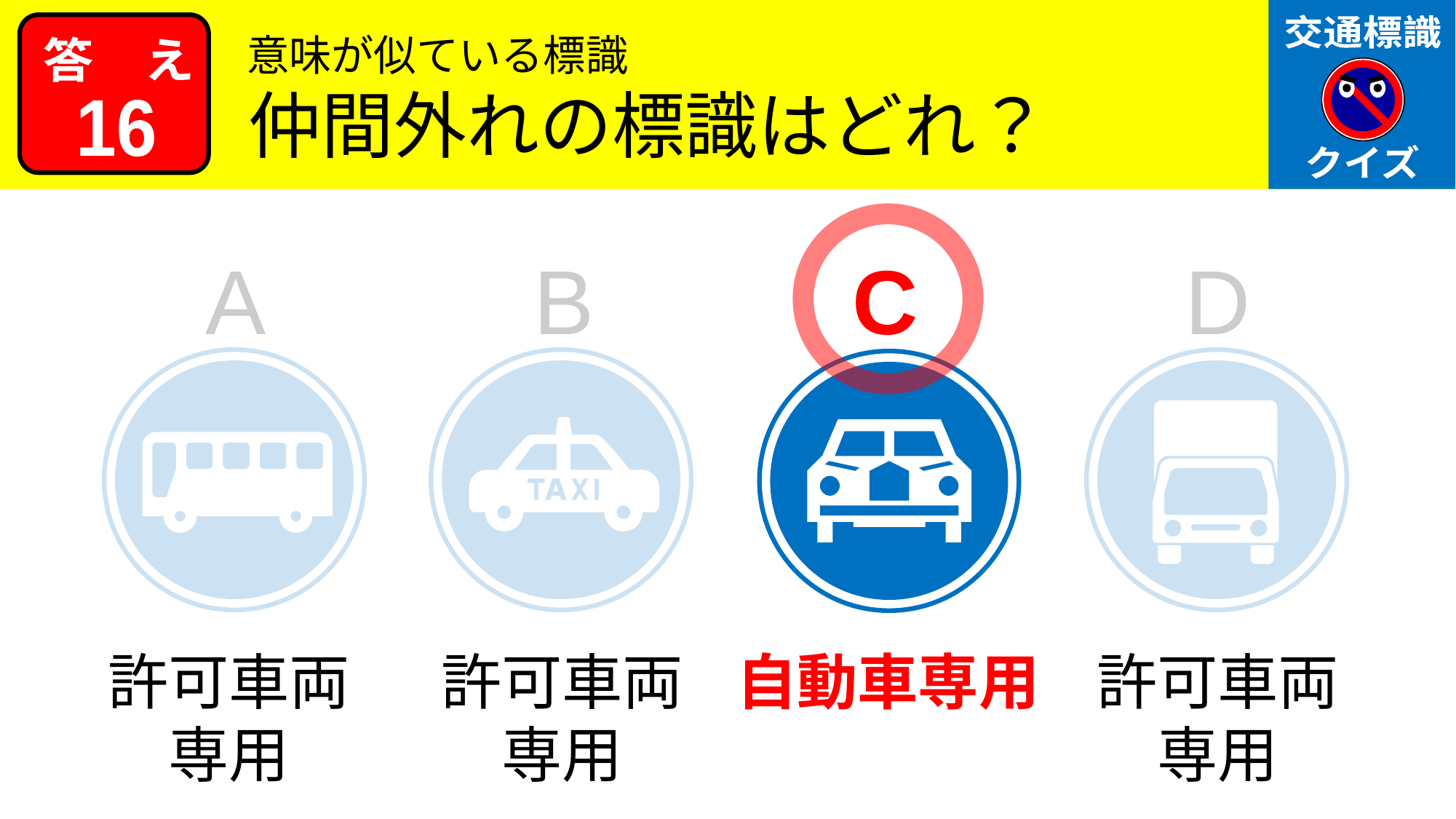

意味が似ている標識
仲間外れの標識はどれ？
16

A
B
C

D

許可車両
専用
許可車両
専用
自動車専用
許可車両
専用